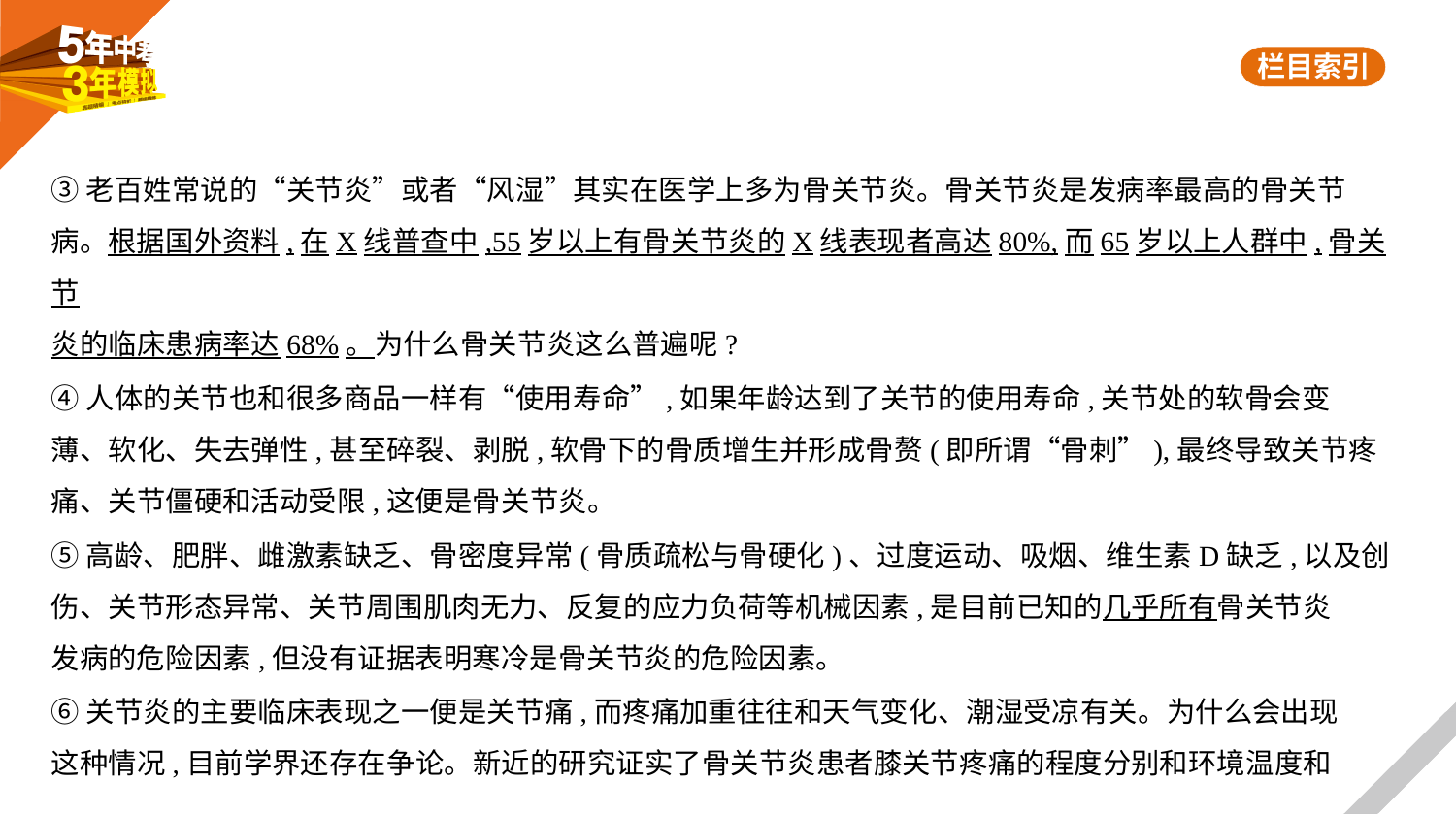

③老百姓常说的“关节炎”或者“风湿”其实在医学上多为骨关节炎。骨关节炎是发病率最高的骨关节
病。根据国外资料,在X线普查中,55岁以上有骨关节炎的X线表现者高达80%,而65岁以上人群中,骨关节
炎的临床患病率达68%。为什么骨关节炎这么普遍呢?
④人体的关节也和很多商品一样有“使用寿命”,如果年龄达到了关节的使用寿命,关节处的软骨会变
薄、软化、失去弹性,甚至碎裂、剥脱,软骨下的骨质增生并形成骨赘(即所谓“骨刺”),最终导致关节疼
痛、关节僵硬和活动受限,这便是骨关节炎。
⑤高龄、肥胖、雌激素缺乏、骨密度异常(骨质疏松与骨硬化)、过度运动、吸烟、维生素D缺乏,以及创
伤、关节形态异常、关节周围肌肉无力、反复的应力负荷等机械因素,是目前已知的几乎所有骨关节炎
发病的危险因素,但没有证据表明寒冷是骨关节炎的危险因素。
⑥关节炎的主要临床表现之一便是关节痛,而疼痛加重往往和天气变化、潮湿受凉有关。为什么会出现
这种情况,目前学界还存在争论。新近的研究证实了骨关节炎患者膝关节疼痛的程度分别和环境温度和